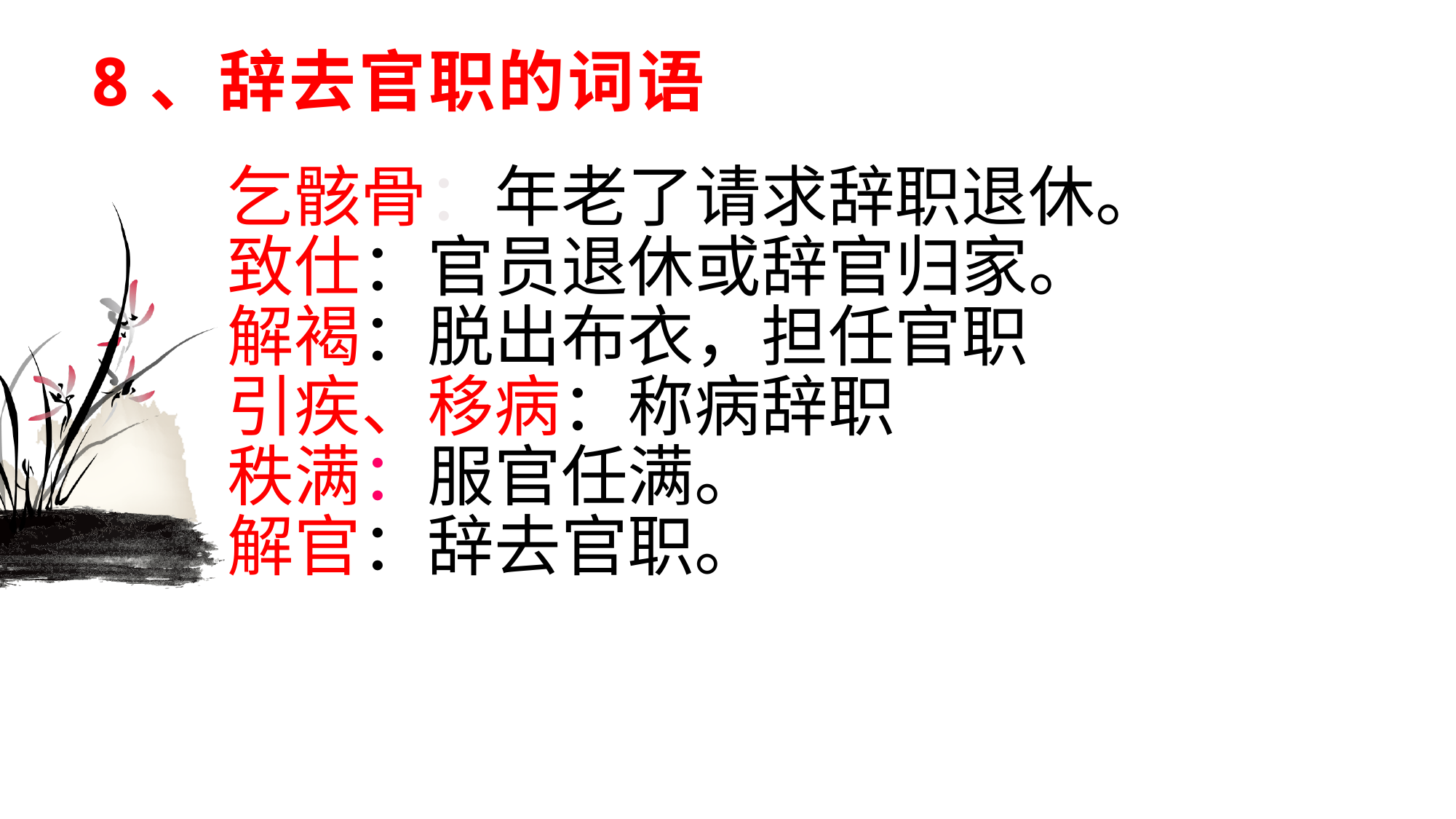

# 8、辞去官职的词语
乞骸骨：年老了请求辞职退休。
致仕：官员退休或辞官归家。
解褐：脱出布衣，担任官职
引疾、移病：称病辞职
秩满：服官任满。
解官：辞去官职。